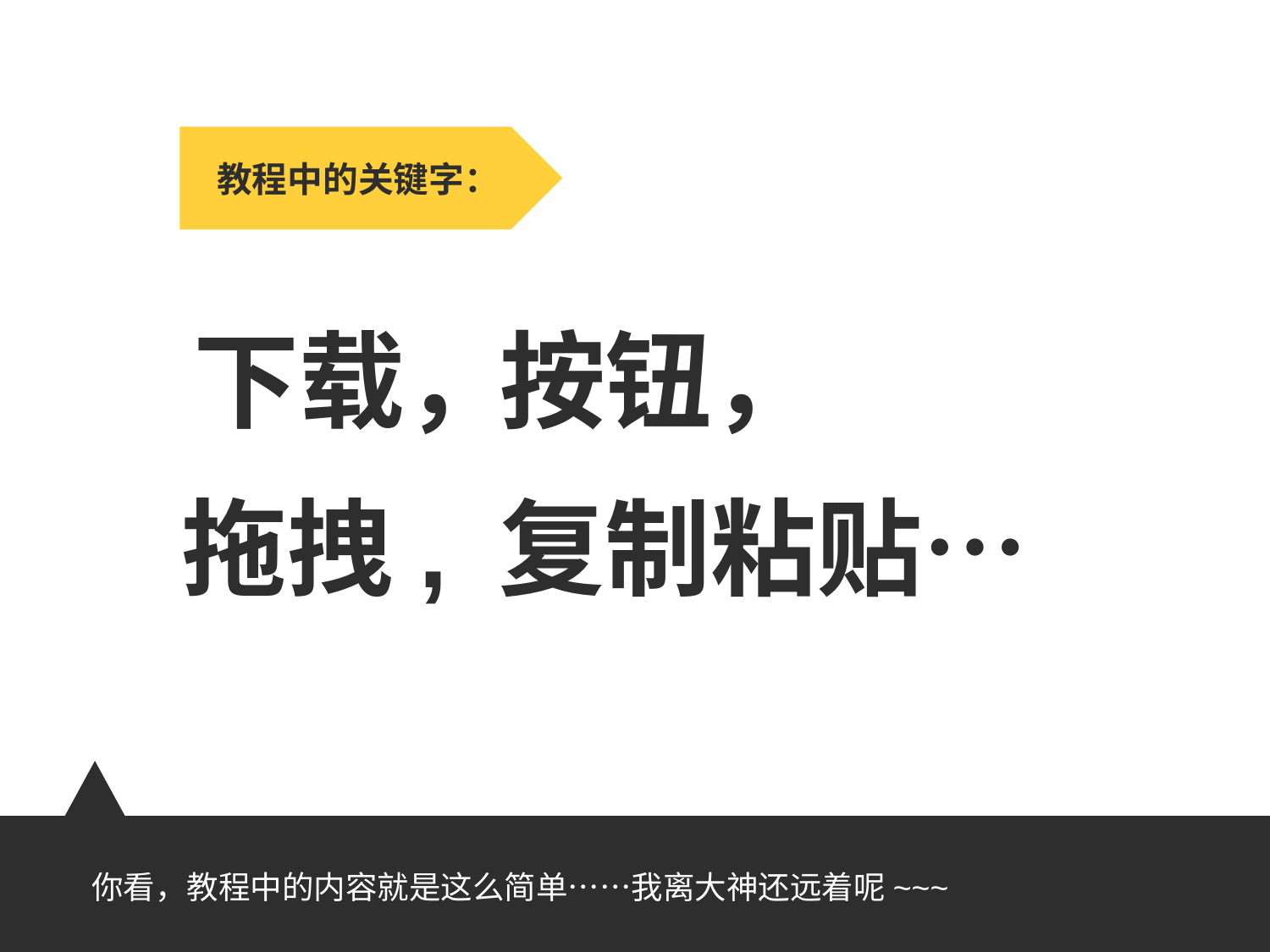

教程中的关键字：
下载，
按钮，
拖拽,
复制粘贴…

你看，教程中的内容就是这么简单……我离大神还远着呢~~~